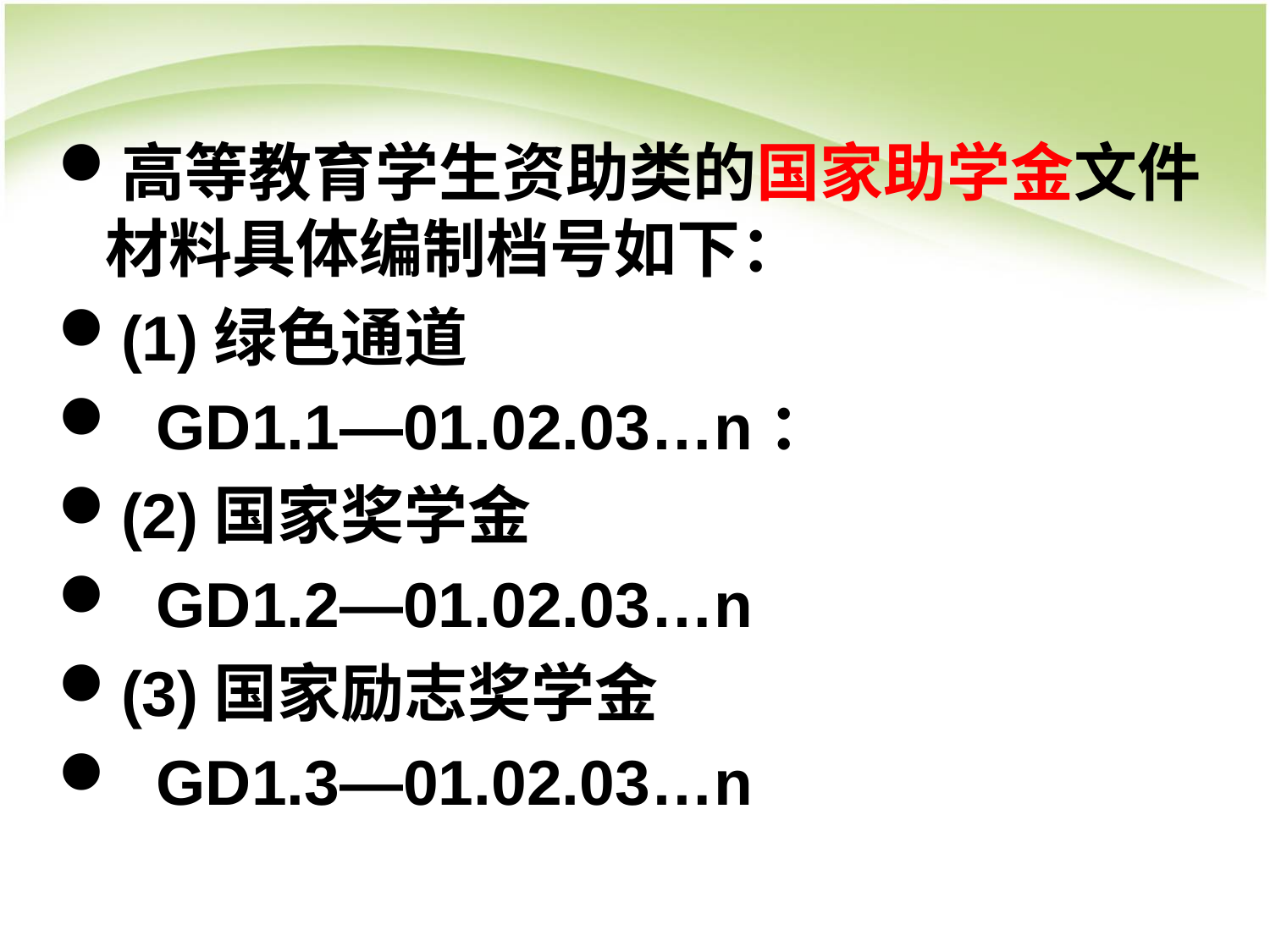

#
高等教育学生资助类的国家助学金文件材料具体编制档号如下：
(1)绿色通道
  GD1.1—01.02.03…n：
(2)国家奖学金
  GD1.2—01.02.03…n
(3)国家励志奖学金
  GD1.3—01.02.03…n